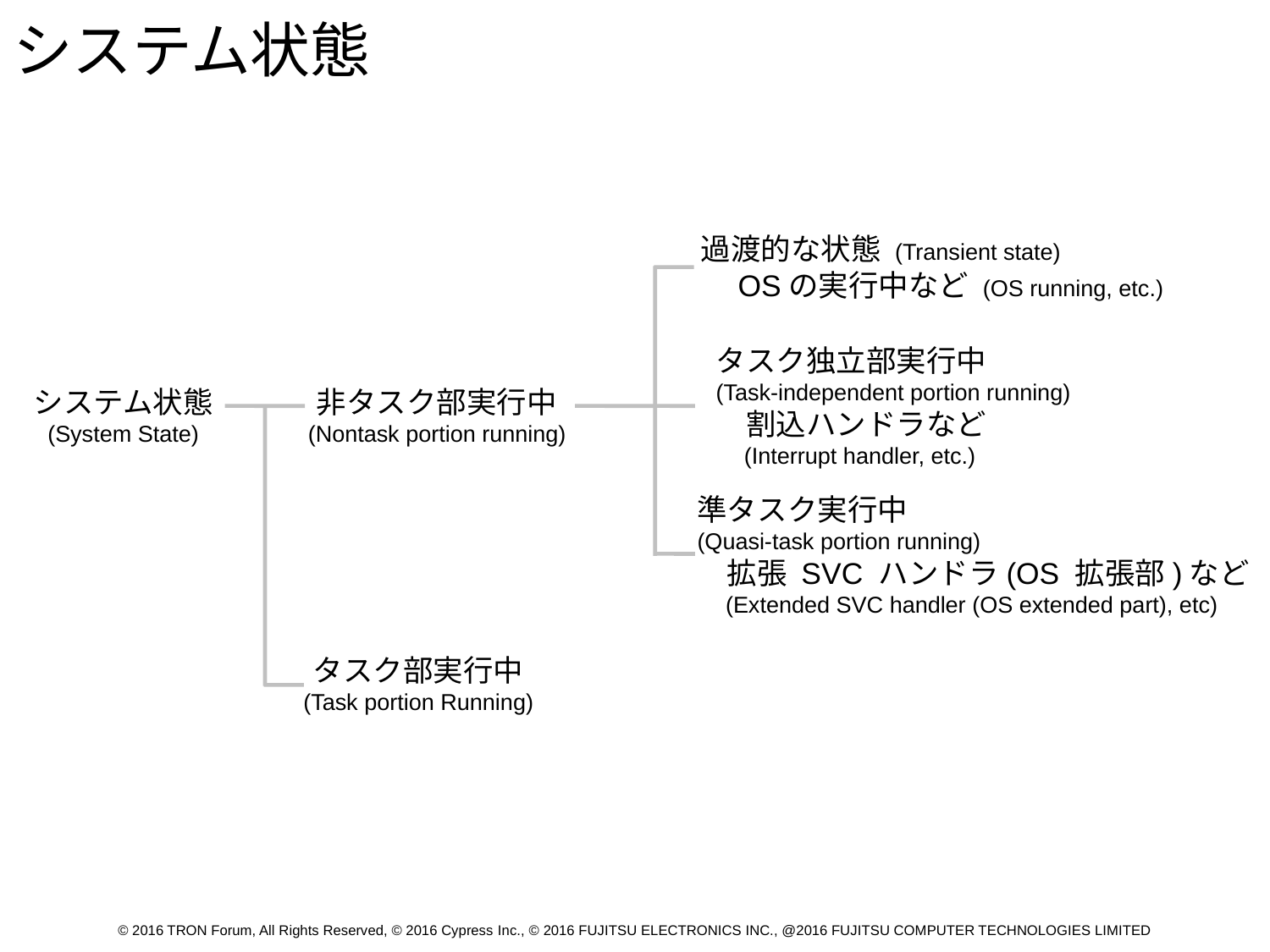

システム状態
過渡的な状態 (Transient state)
　OSの実行中など (OS running, etc.)

タスク独立部実行中
(Task-independent portion running)
　割込ハンドラなど
　(Interrupt handler, etc.)
システム状態
(System State)
非タスク部実行中
(Nontask portion running)

準タスク実行中
(Quasi-task portion running)
　拡張 SVC ハンドラ(OS 拡張部)など
　(Extended SVC handler (OS extended part), etc)

タスク部実行中
(Task portion Running)

© 2016 TRON Forum, All Rights Reserved, © 2016 Cypress Inc., © 2016 FUJITSU ELECTRONICS INC., @2016 FUJITSU COMPUTER TECHNOLOGIES LIMITED